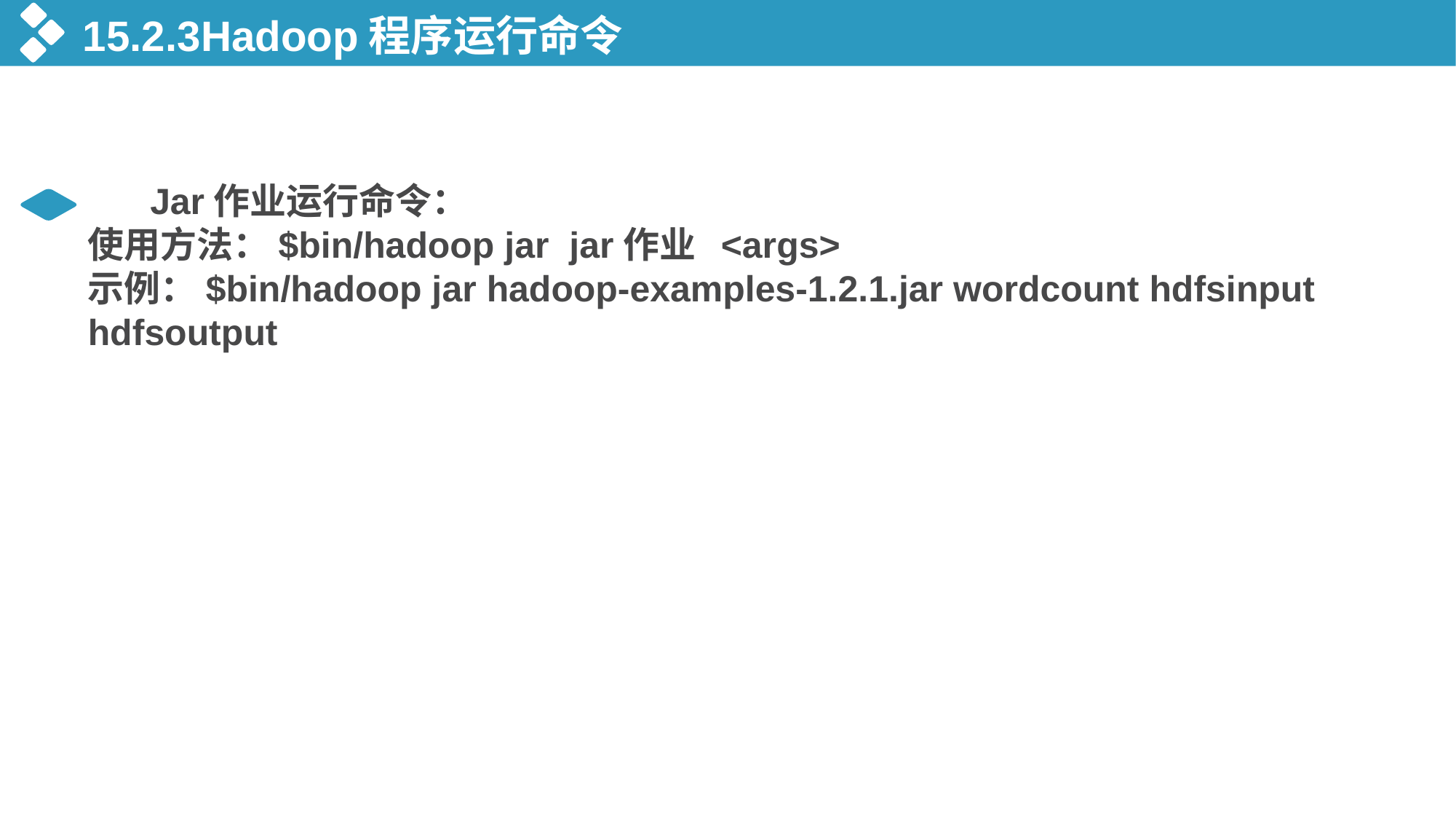

15.2.3Hadoop程序运行命令
       Jar作业运行命令：
使用方法：$bin/hadoop jar  jar作业  <args>
示例：$bin/hadoop jar hadoop-examples-1.2.1.jar wordcount hdfsinput hdfsoutput